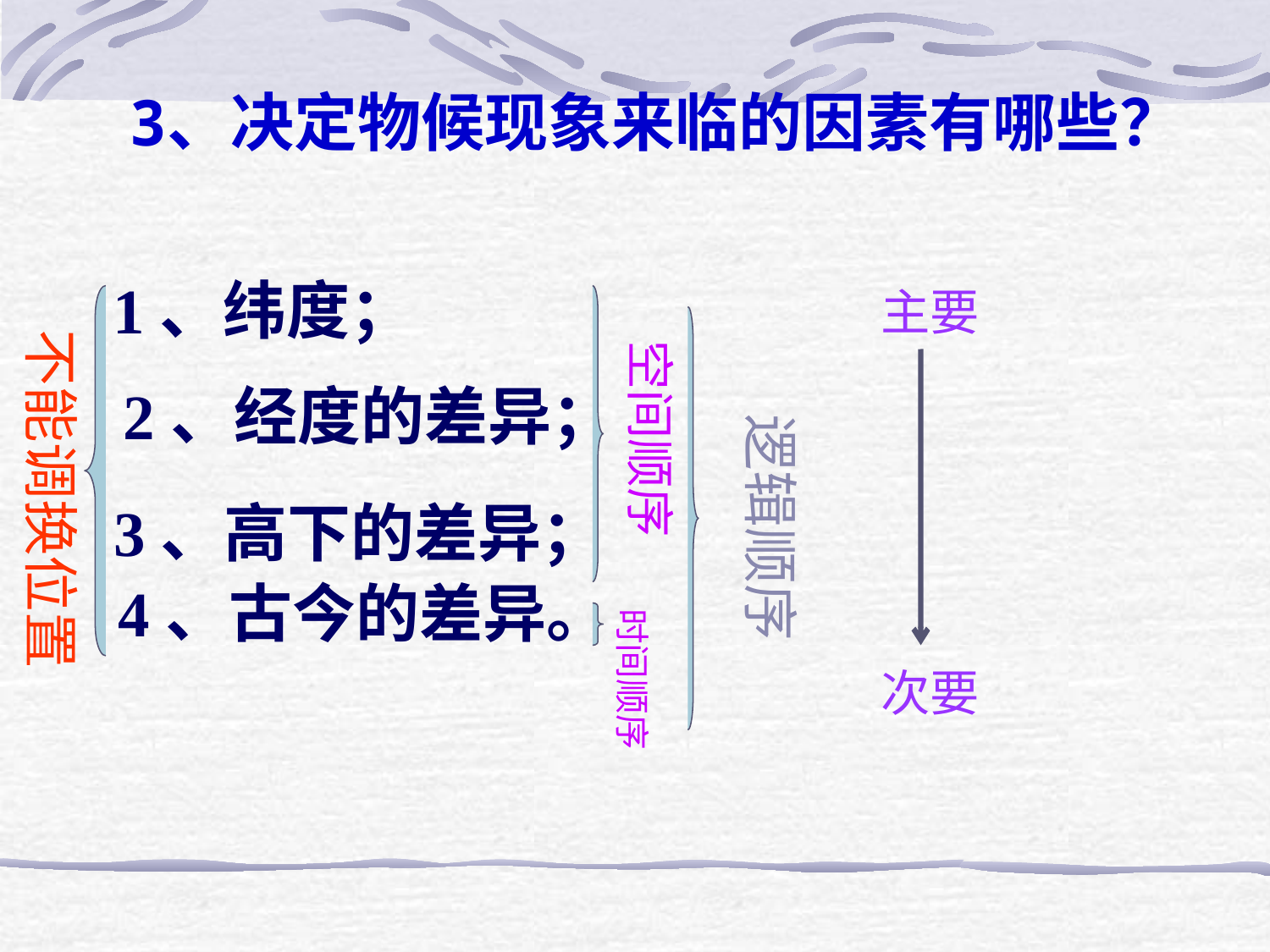

3、决定物候现象来临的因素有哪些？

1、纬度；
主要

不能调换位置
空间顺序

2、经度的差异；
逻辑顺序
3、高下的差异；
4、古今的差异。
时间顺序

次要